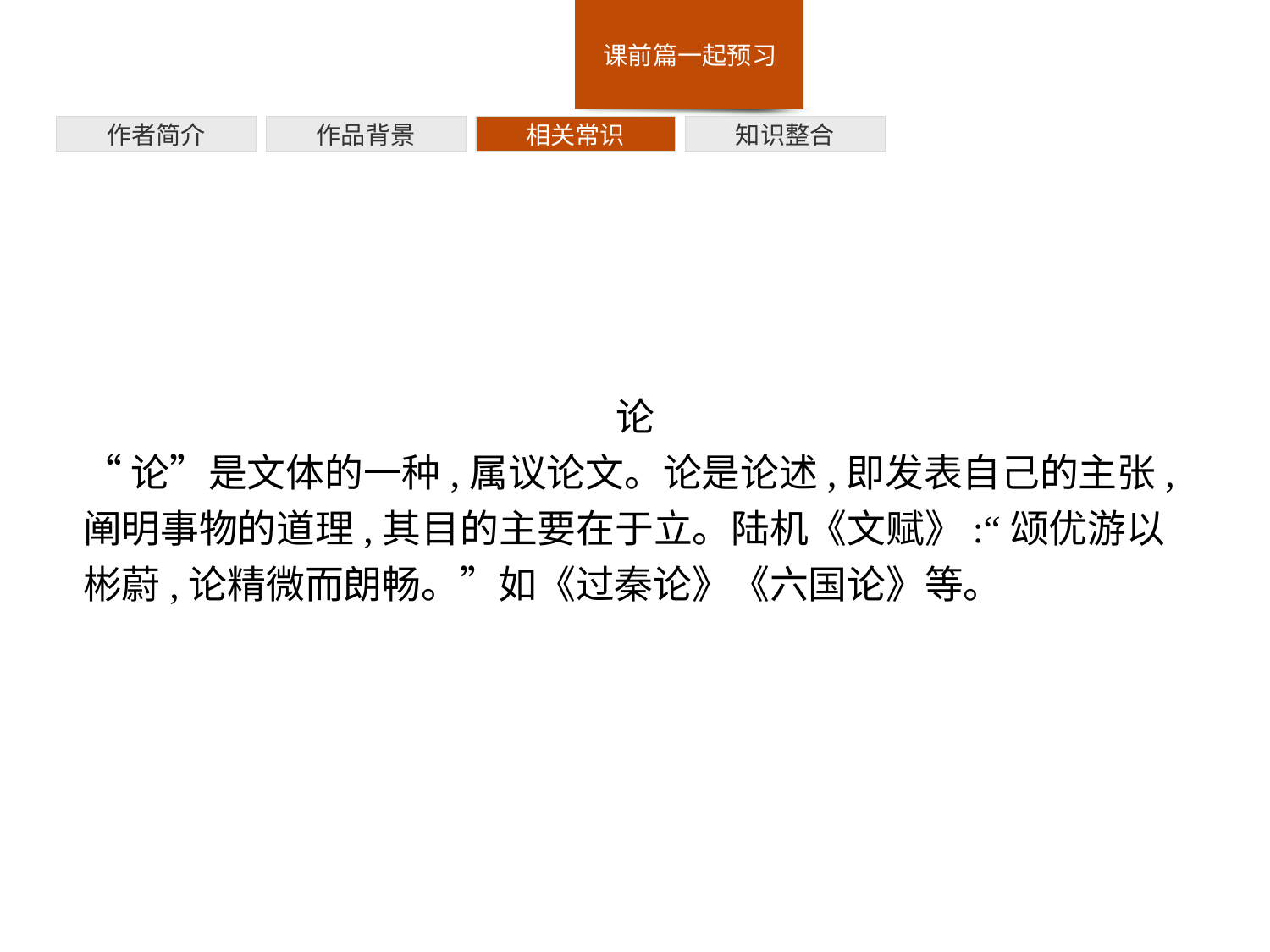

作者简介
作品背景
相关常识
知识整合
论
“论”是文体的一种,属议论文。论是论述,即发表自己的主张,阐明事物的道理,其目的主要在于立。陆机《文赋》:“颂优游以彬蔚,论精微而朗畅。”如《过秦论》《六国论》等。